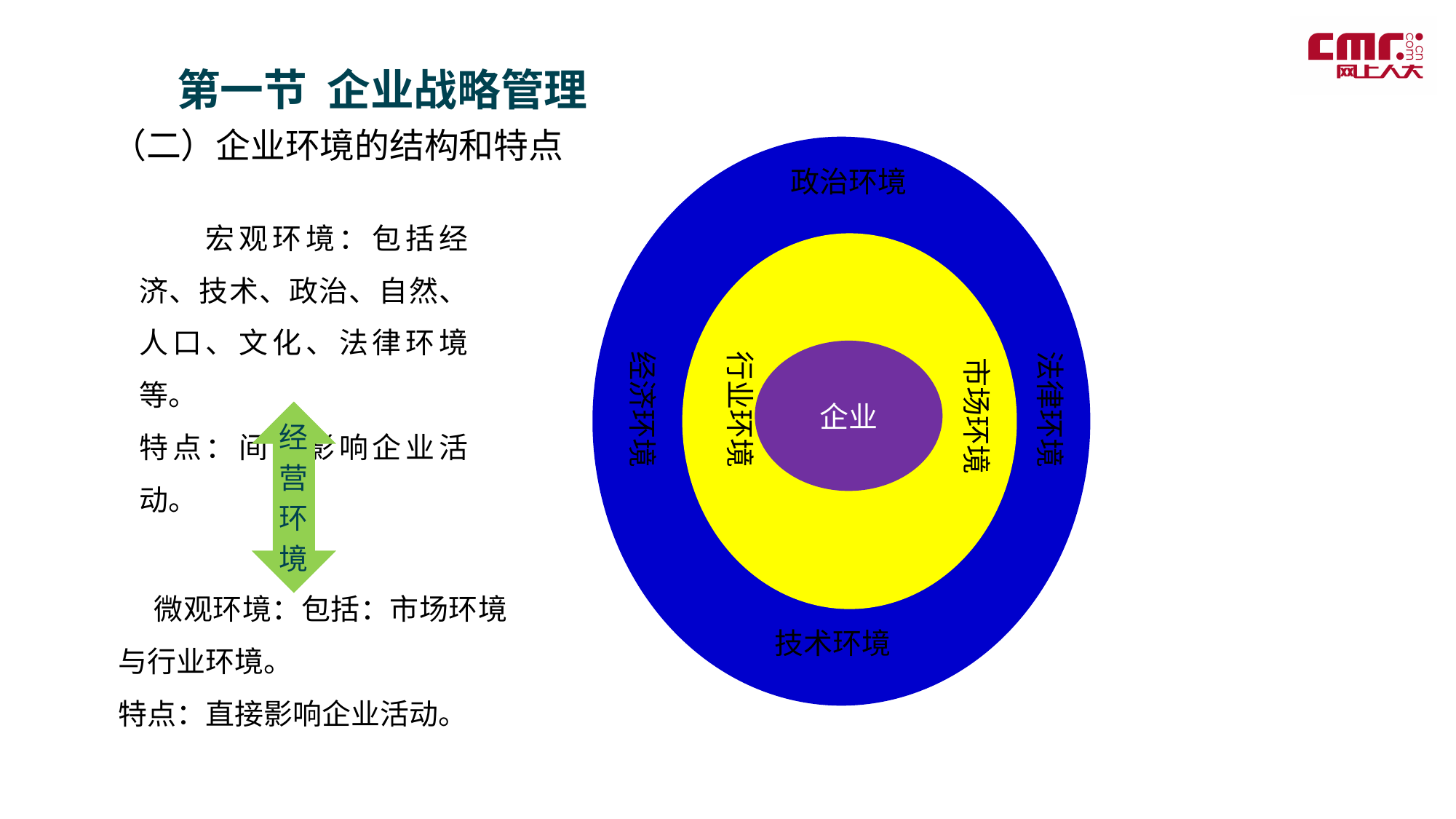

第一节  企业战略管理
（二）企业环境的结构和特点

政治环境

经济环境
行业环境
企业
法律环境
市场环境
技术环境
     宏观环境：包括经济、技术、政治、自然、人口、文化、法律环境等。
特点：间接影响企业活动。
经
营
环
境
    微观环境：包括：市场环境与行业环境。
特点：直接影响企业活动。